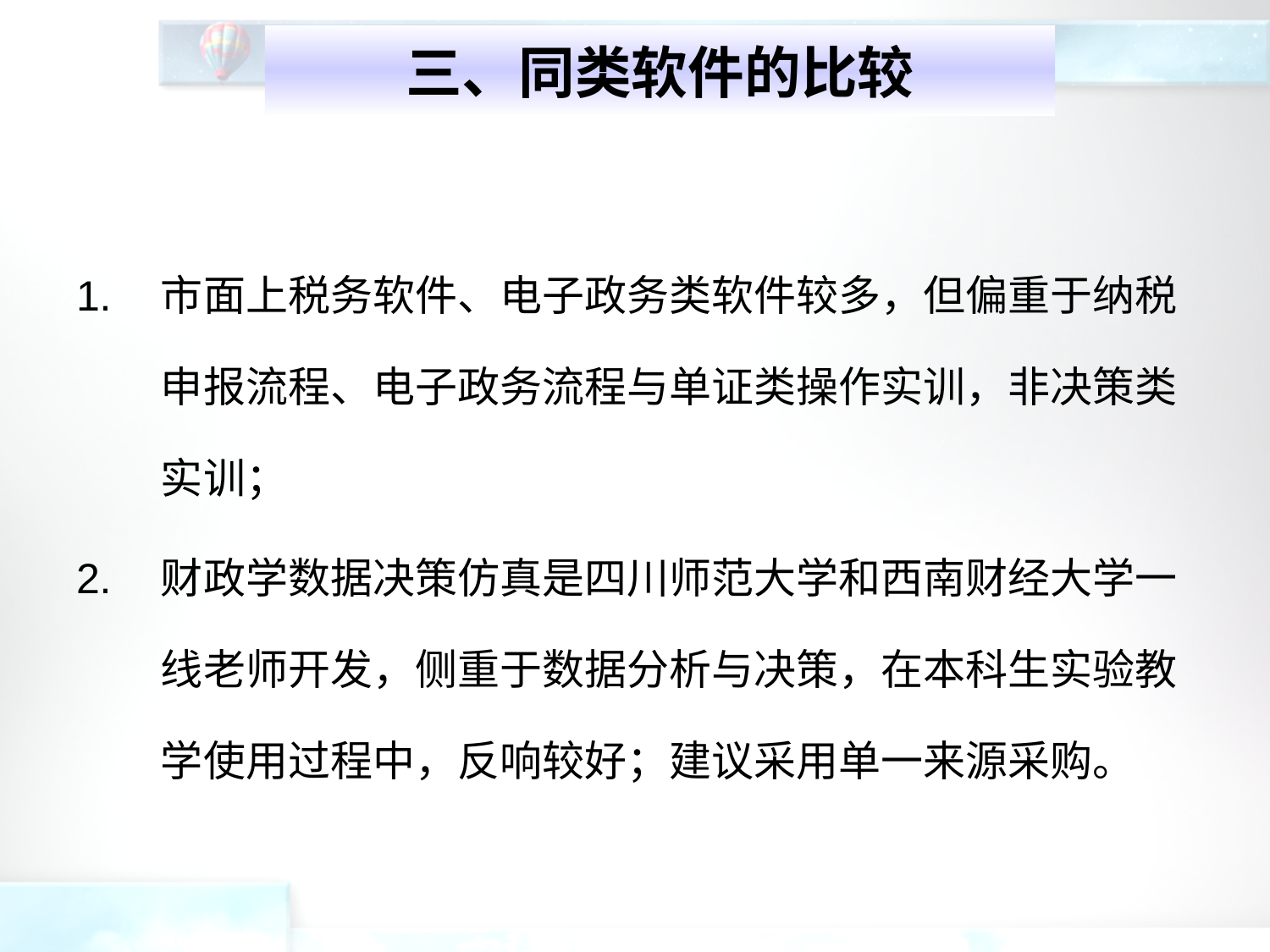

三、同类软件的比较
市面上税务软件、电子政务类软件较多，但偏重于纳税申报流程、电子政务流程与单证类操作实训，非决策类实训；
财政学数据决策仿真是四川师范大学和西南财经大学一线老师开发，侧重于数据分析与决策，在本科生实验教学使用过程中，反响较好；建议采用单一来源采购。